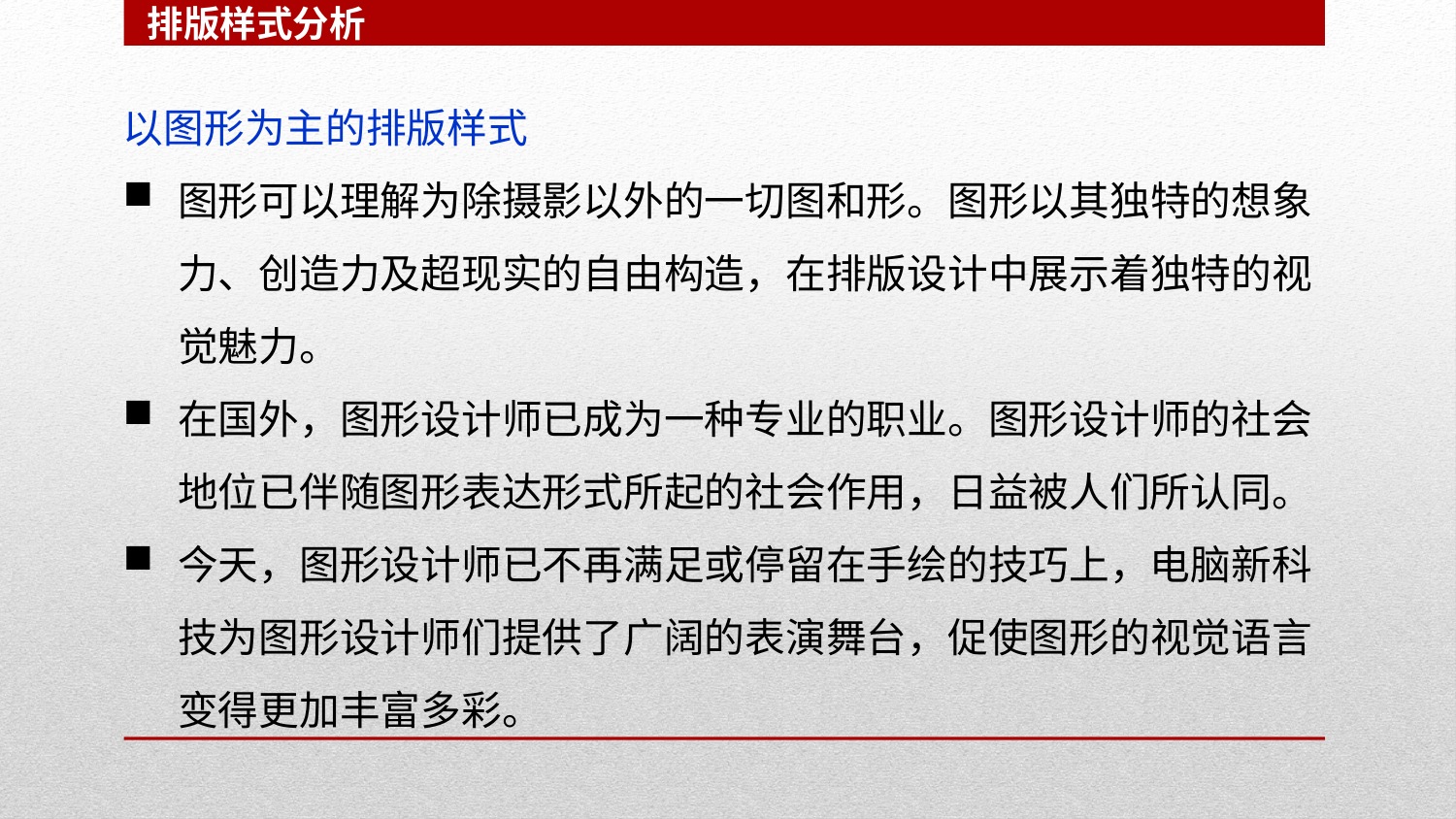

排版样式分析
以图形为主的排版样式
图形可以理解为除摄影以外的一切图和形。图形以其独特的想象力、创造力及超现实的自由构造，在排版设计中展示着独特的视觉魅力。
在国外，图形设计师已成为一种专业的职业。图形设计师的社会地位已伴随图形表达形式所起的社会作用，日益被人们所认同。
今天，图形设计师已不再满足或停留在手绘的技巧上，电脑新科技为图形设计师们提供了广阔的表演舞台，促使图形的视觉语言变得更加丰富多彩。